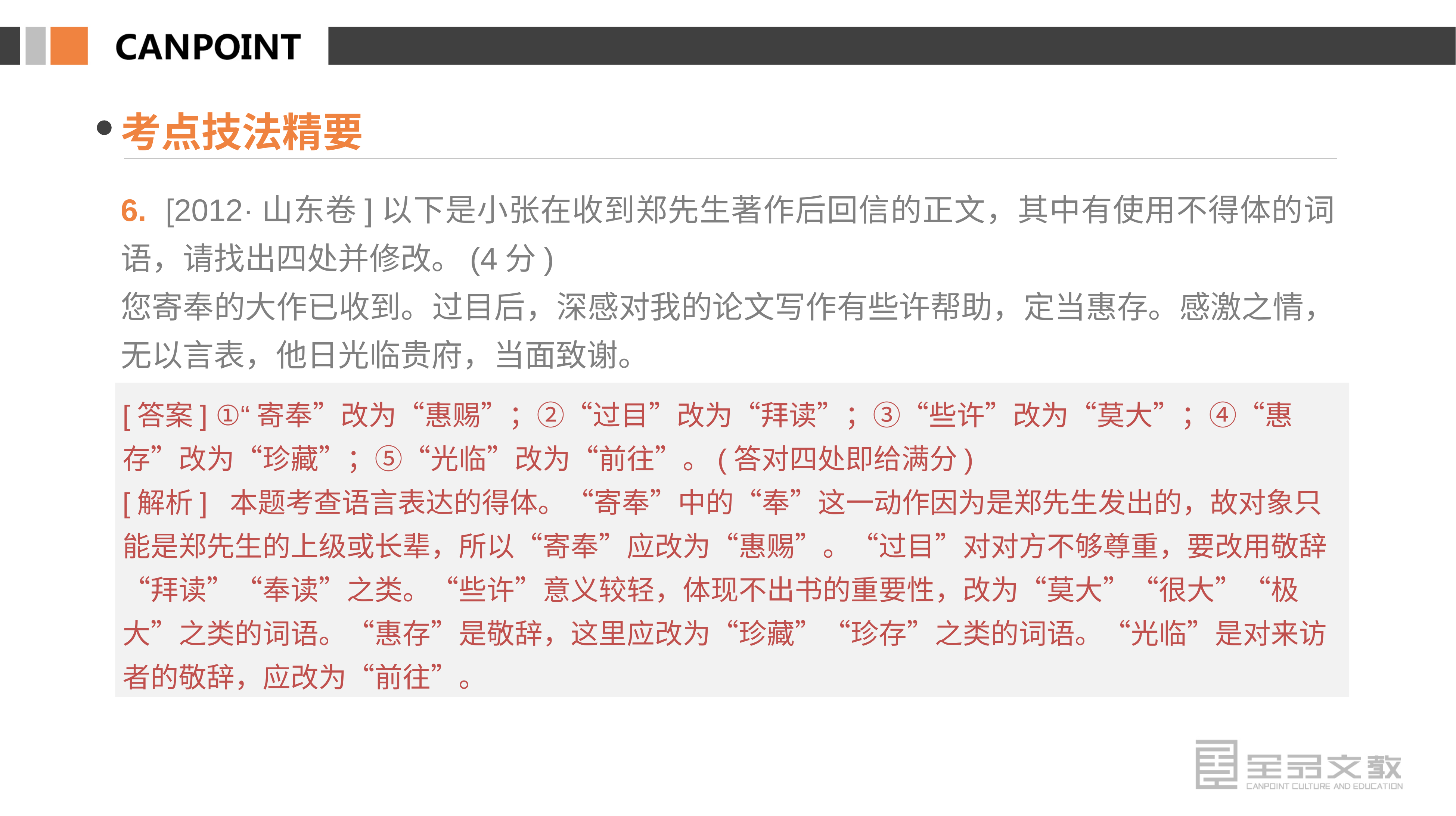

考点技法精要

6.  [2012·山东卷]以下是小张在收到郑先生著作后回信的正文，其中有使用不得体的词语，请找出四处并修改。(4分)
您寄奉的大作已收到。过目后，深感对我的论文写作有些许帮助，定当惠存。感激之情，无以言表，他日光临贵府，当面致谢。

[答案] ①“寄奉”改为“惠赐”；②“过目”改为“拜读”；③“些许”改为“莫大”；④“惠存”改为“珍藏”；⑤“光临”改为“前往”。(答对四处即给满分)
[解析]  本题考查语言表达的得体。“寄奉”中的“奉”这一动作因为是郑先生发出的，故对象只能是郑先生的上级或长辈，所以“寄奉”应改为“惠赐”。“过目”对对方不够尊重，要改用敬辞“拜读”“奉读”之类。“些许”意义较轻，体现不出书的重要性，改为“莫大”“很大”“极大”之类的词语。“惠存”是敬辞，这里应改为“珍藏”“珍存”之类的词语。“光临”是对来访者的敬辞，应改为“前往”。